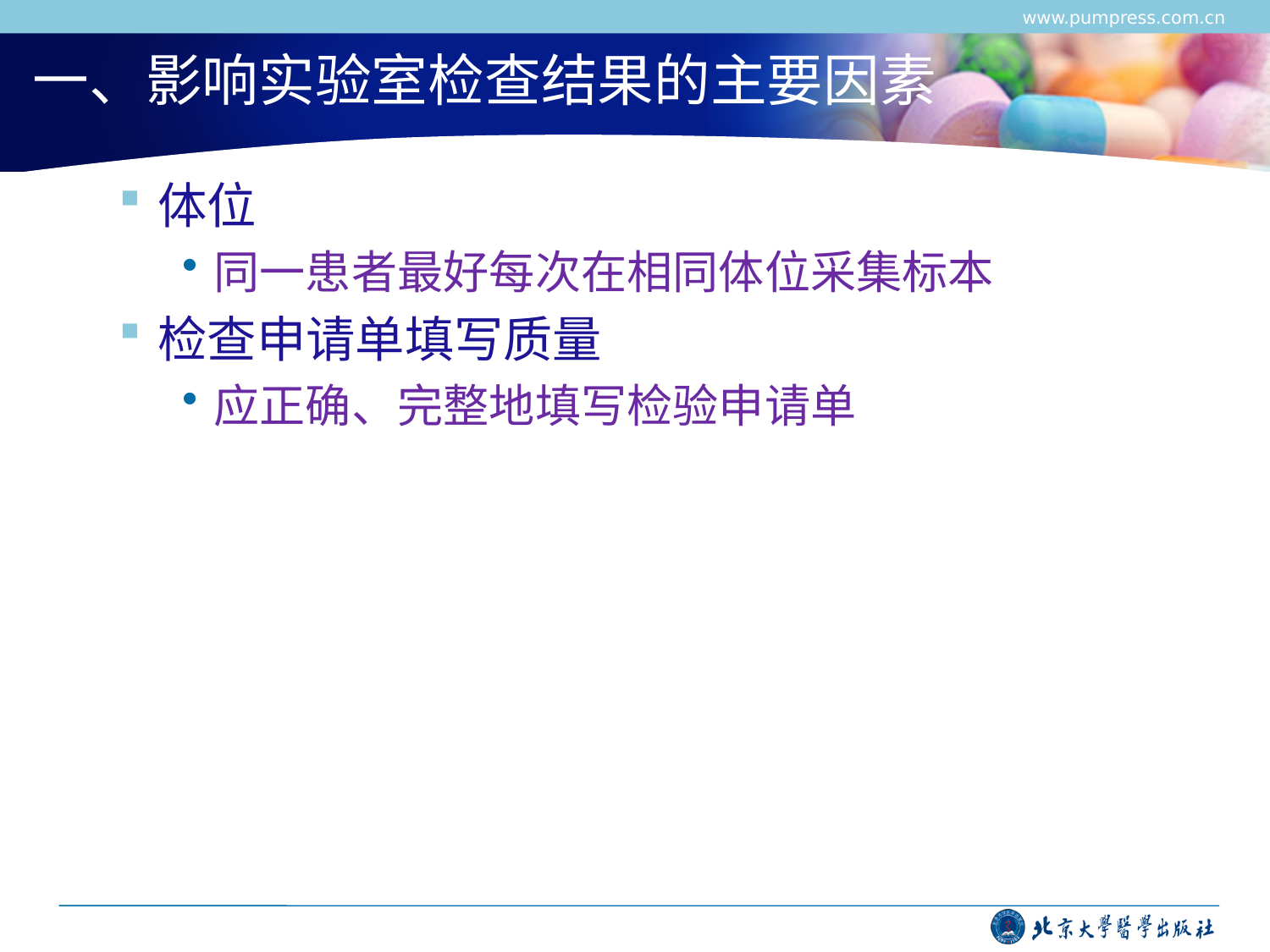

www.pumpress.com.cn
# 一、影响实验室检查结果的主要因素
体位
同一患者最好每次在相同体位采集标本
检查申请单填写质量
应正确、完整地填写检验申请单